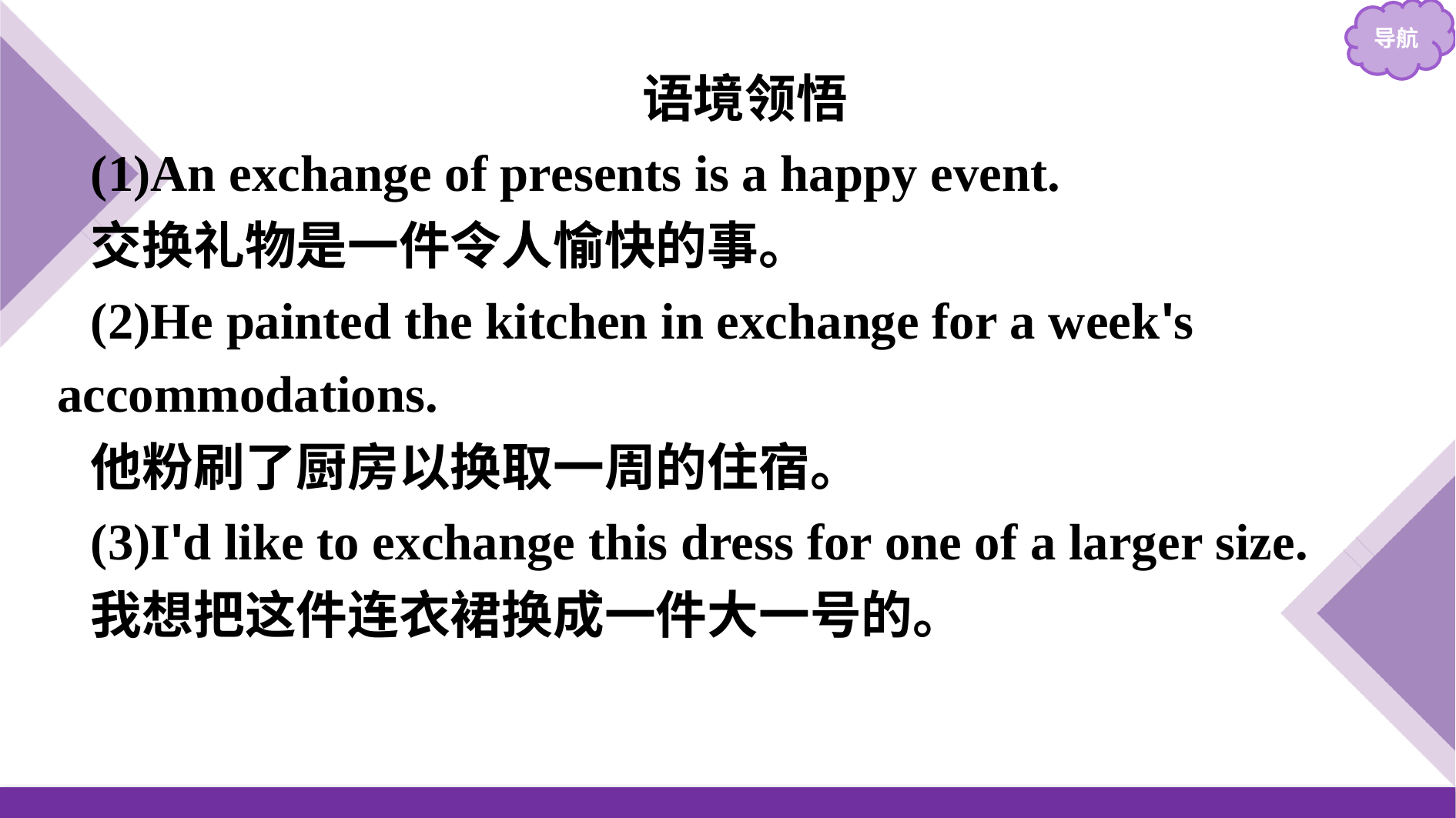

语境领悟
(1)An exchange of presents is a happy event.
交换礼物是一件令人愉快的事。
(2)He painted the kitchen in exchange for a week's accommodations.
他粉刷了厨房以换取一周的住宿。
(3)I'd like to exchange this dress for one of a larger size.
我想把这件连衣裙换成一件大一号的。